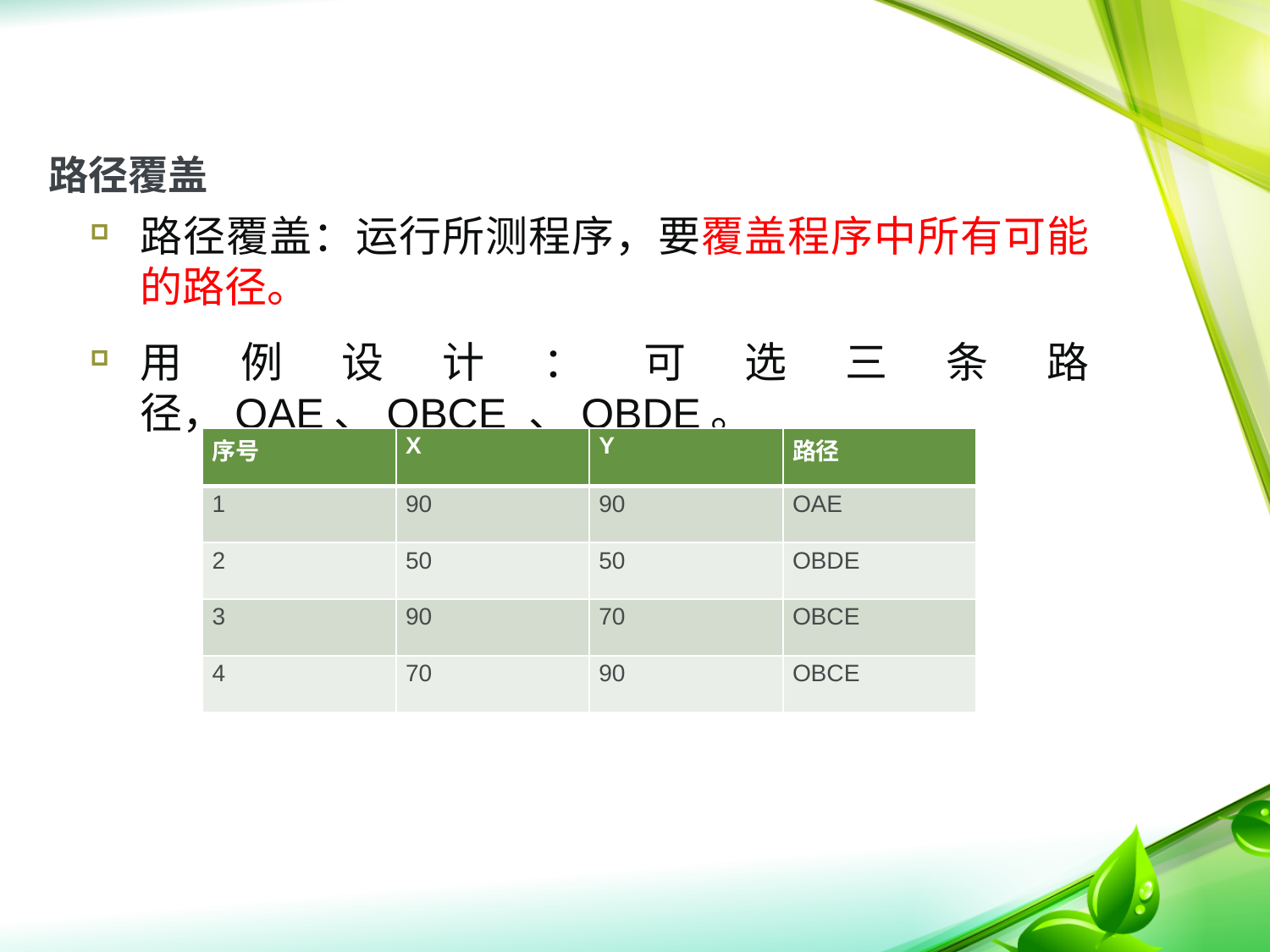

# 路径覆盖
路径覆盖：运行所测程序，要覆盖程序中所有可能的路径。
用例设计：可选三条路径，OAE、OBCE 、OBDE。

| 序号 | X | Y | 路径 |
| --- | --- | --- | --- |
| 1 | 90 | 90 | OAE |
| 2 | 50 | 50 | OBDE |
| 3 | 90 | 70 | OBCE |
| 4 | 70 | 90 | OBCE |